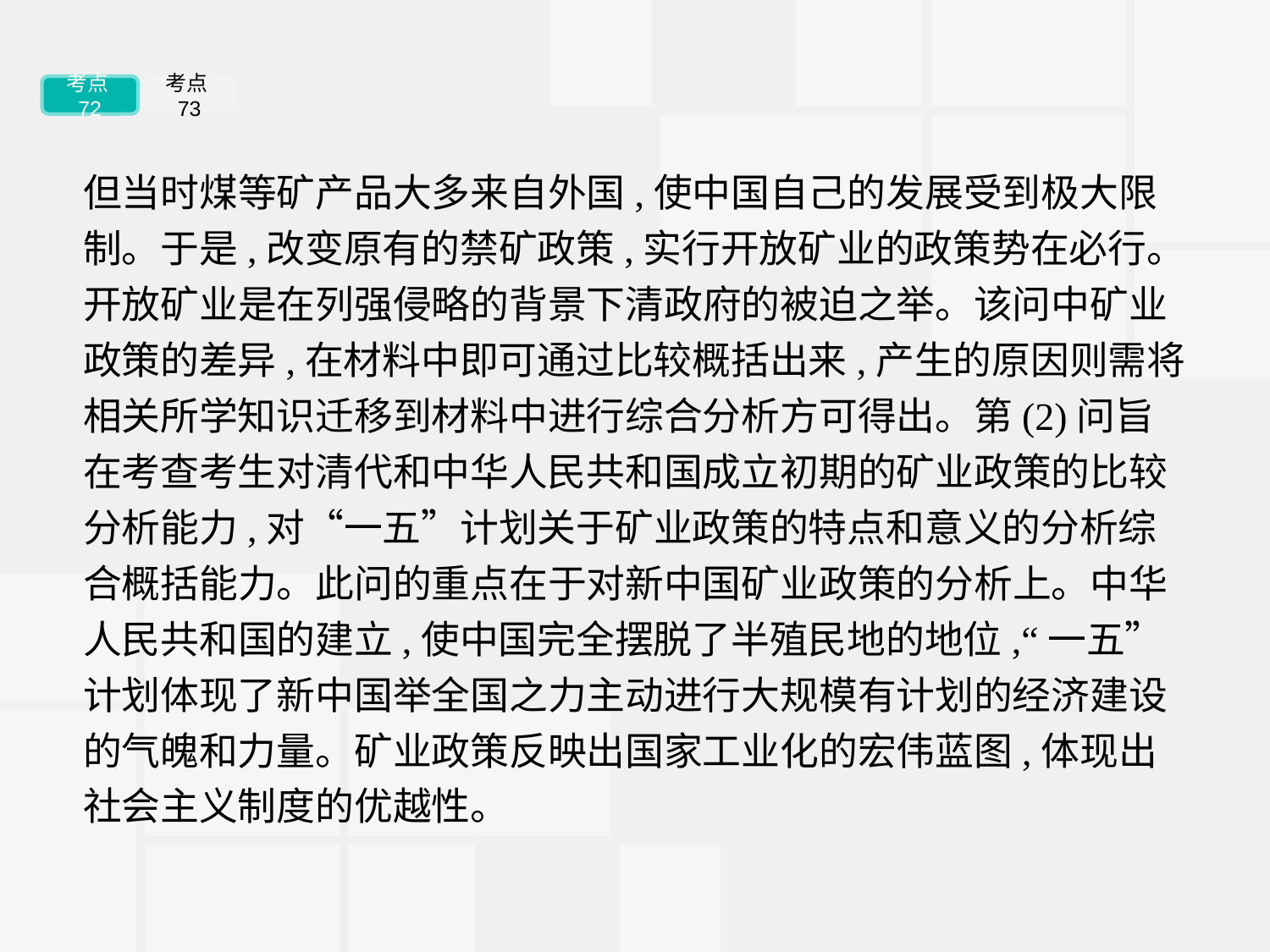

考点72
考点73
但当时煤等矿产品大多来自外国,使中国自己的发展受到极大限制。于是,改变原有的禁矿政策,实行开放矿业的政策势在必行。开放矿业是在列强侵略的背景下清政府的被迫之举。该问中矿业政策的差异,在材料中即可通过比较概括出来,产生的原因则需将相关所学知识迁移到材料中进行综合分析方可得出。第(2)问旨在考查考生对清代和中华人民共和国成立初期的矿业政策的比较分析能力,对“一五”计划关于矿业政策的特点和意义的分析综合概括能力。此问的重点在于对新中国矿业政策的分析上。中华人民共和国的建立,使中国完全摆脱了半殖民地的地位,“一五”计划体现了新中国举全国之力主动进行大规模有计划的经济建设的气魄和力量。矿业政策反映出国家工业化的宏伟蓝图,体现出社会主义制度的优越性。